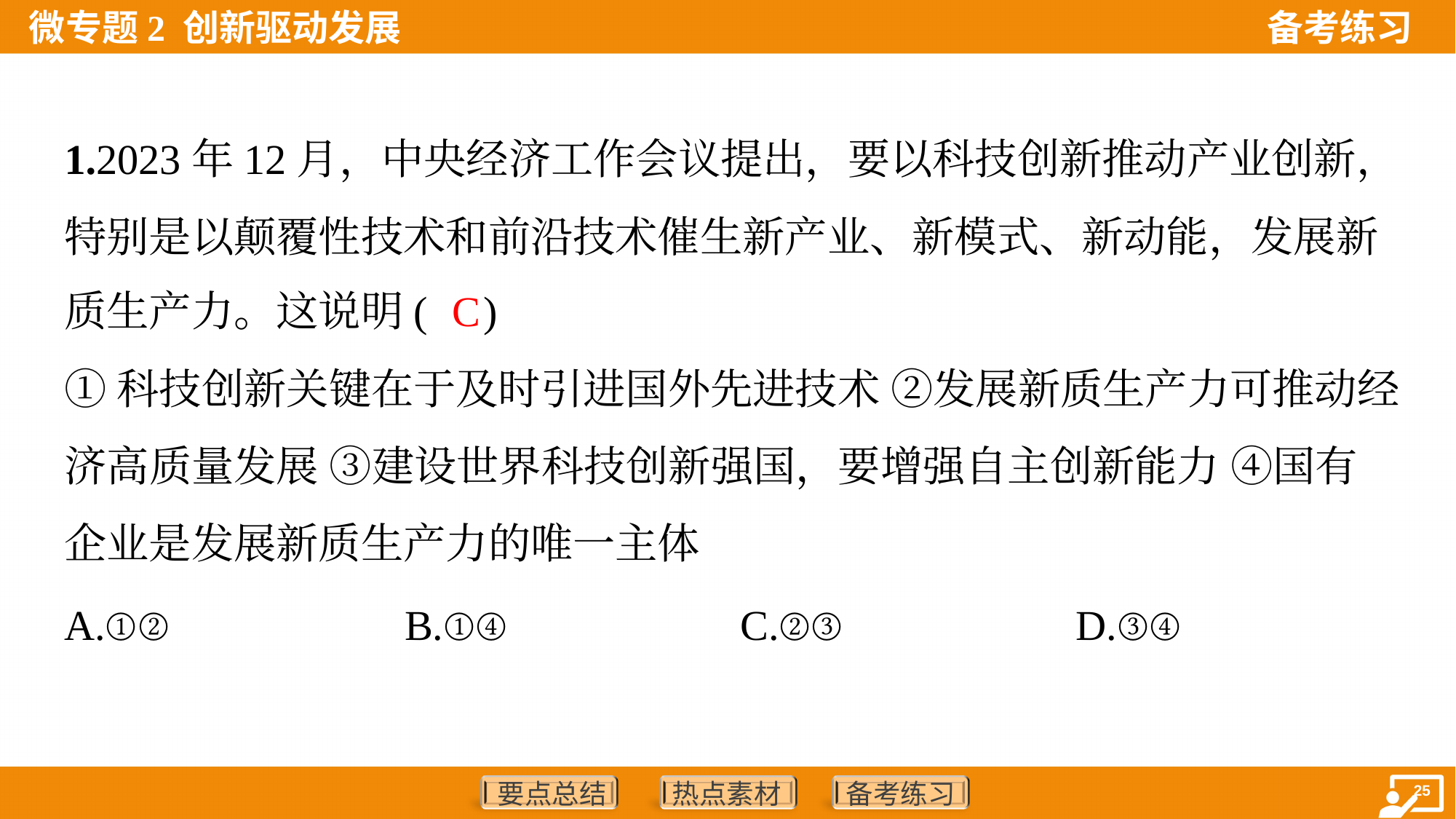

1.2023年12月，中央经济工作会议提出，要以科技创新推动产业创新，
特别是以颠覆性技术和前沿技术催生新产业、新模式、新动能，发展新
质生产力。这说明(     )
C
①科技创新关键在于及时引进国外先进技术 ②发展新质生产力可推动经
济高质量发展 ③建设世界科技创新强国，要增强自主创新能力 ④国有
企业是发展新质生产力的唯一主体
A.①②	B.①④	C.②③	D.③④